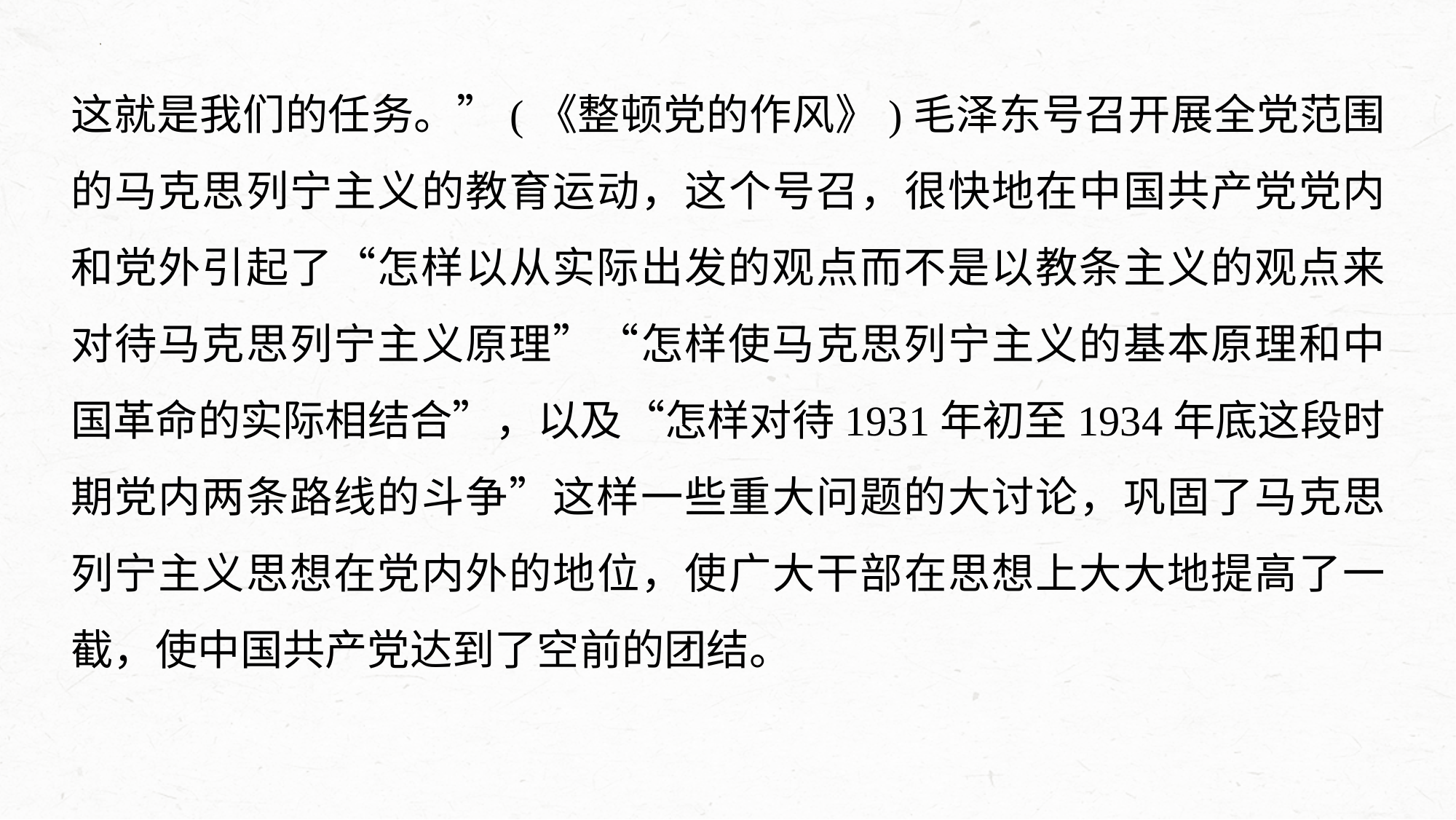

这就是我们的任务。”(《整顿党的作风》)毛泽东号召开展全党范围的马克思列宁主义的教育运动，这个号召，很快地在中国共产党党内和党外引起了“怎样以从实际出发的观点而不是以教条主义的观点来对待马克思列宁主义原理”“怎样使马克思列宁主义的基本原理和中国革命的实际相结合”，以及“怎样对待1931年初至1934年底这段时期党内两条路线的斗争”这样一些重大问题的大讨论，巩固了马克思列宁主义思想在党内外的地位，使广大干部在思想上大大地提高了一截，使中国共产党达到了空前的团结。